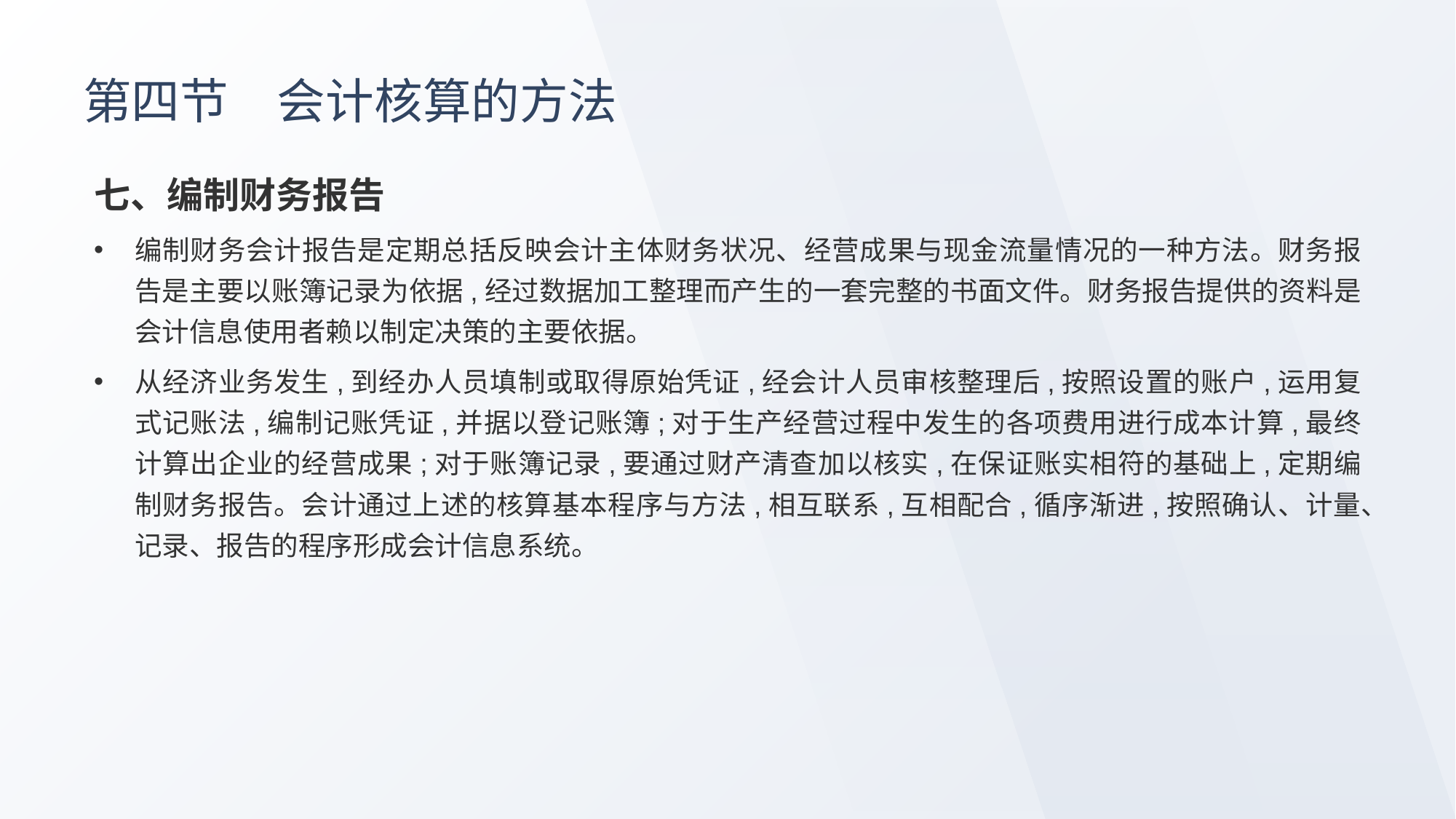

# 第四节　会计核算的方法
七、编制财务报告
编制财务会计报告是定期总括反映会计主体财务状况、经营成果与现金流量情况的一种方法。财务报告是主要以账簿记录为依据,经过数据加工整理而产生的一套完整的书面文件。财务报告提供的资料是会计信息使用者赖以制定决策的主要依据。
从经济业务发生,到经办人员填制或取得原始凭证,经会计人员审核整理后,按照设置的账户,运用复式记账法,编制记账凭证,并据以登记账簿;对于生产经营过程中发生的各项费用进行成本计算,最终计算出企业的经营成果;对于账簿记录,要通过财产清查加以核实,在保证账实相符的基础上,定期编制财务报告。会计通过上述的核算基本程序与方法,相互联系,互相配合,循序渐进,按照确认、计量、记录、报告的程序形成会计信息系统。